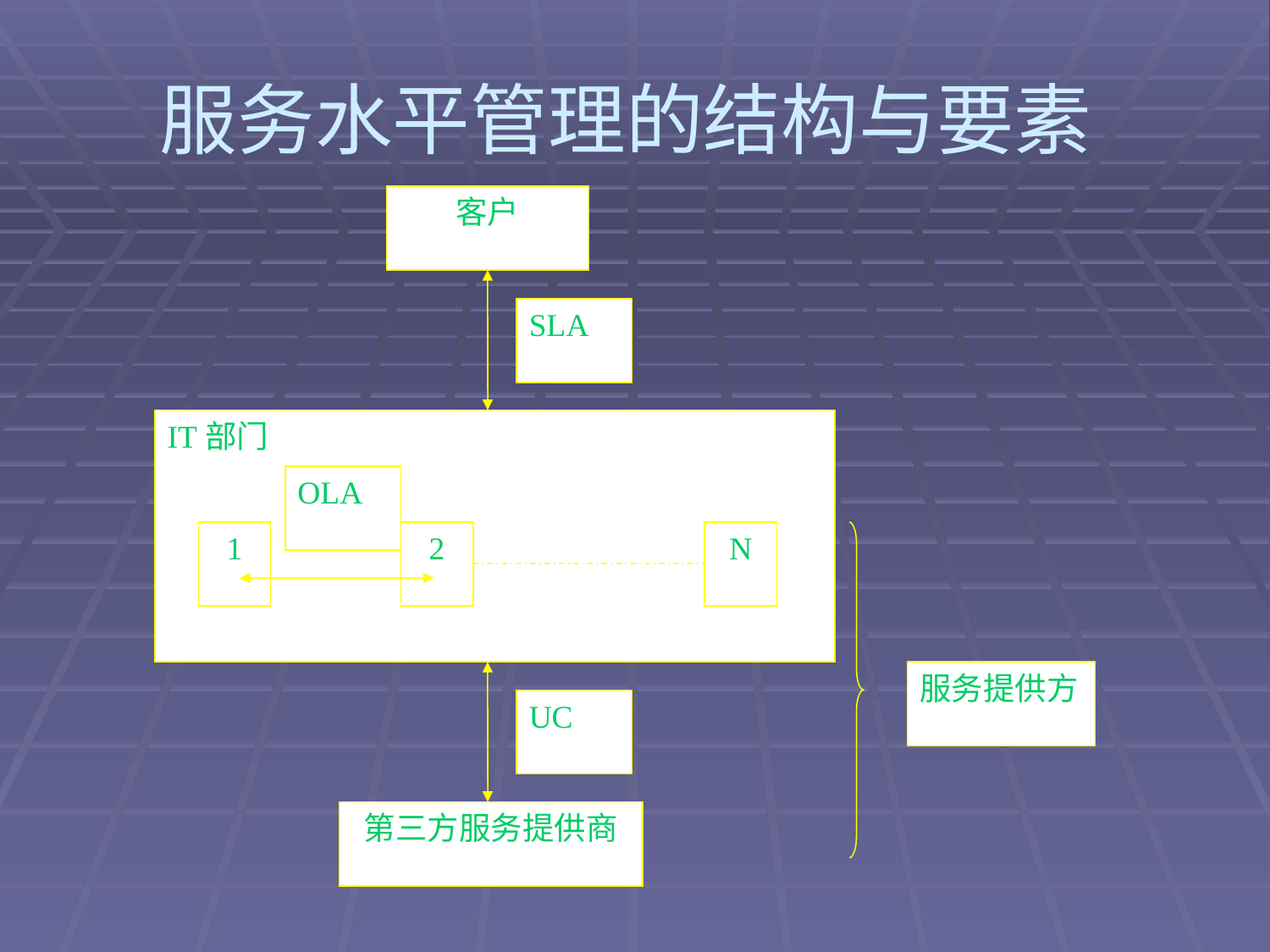

# 服务水平管理的结构与要素
客户

SLA
IT部门
OLA
1
2
N

服务提供方
UC
第三方服务提供商